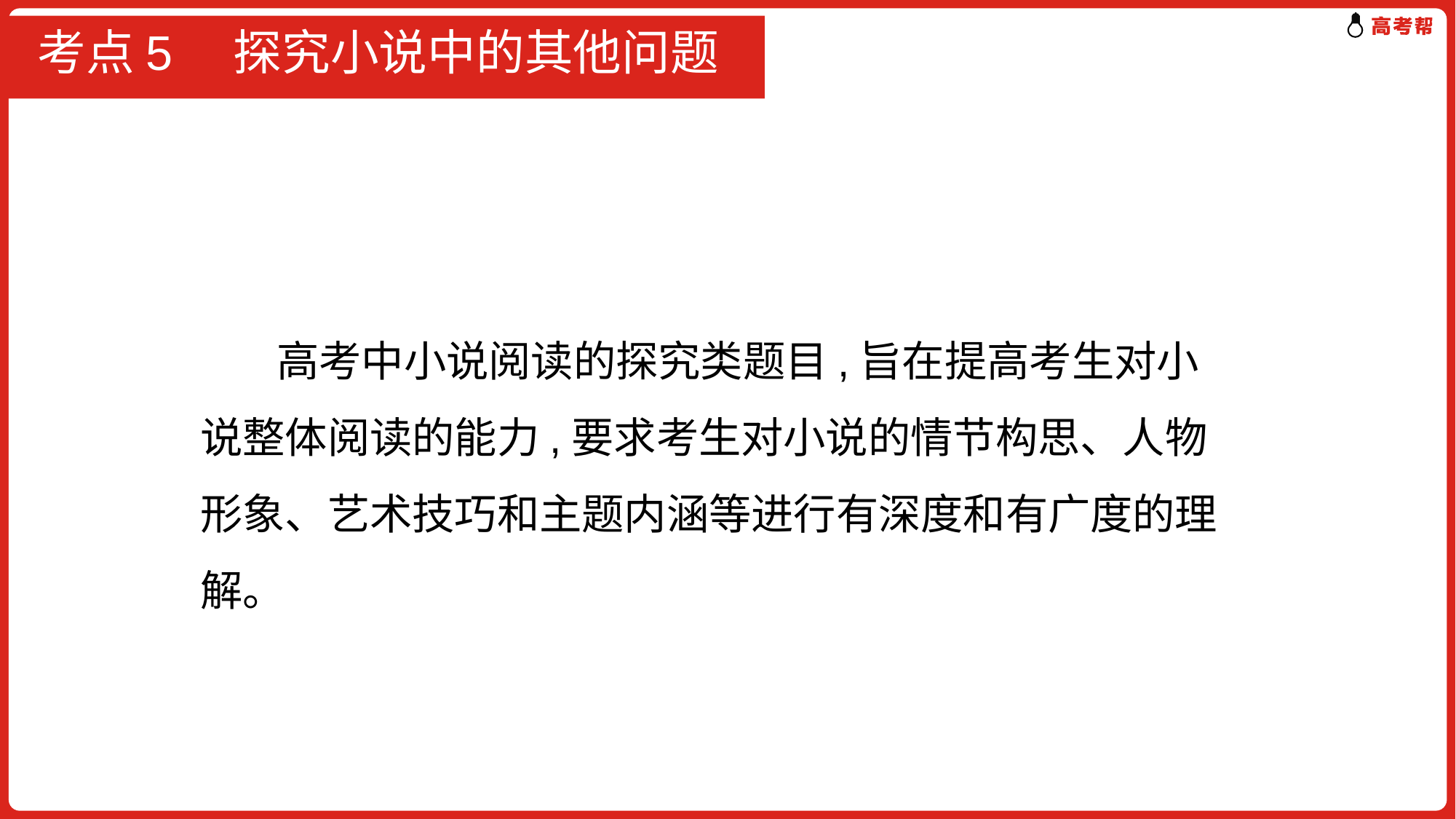

# 考点5　探究小说中的其他问题
       高考中小说阅读的探究类题目,旨在提高考生对小说整体阅读的能力,要求考生对小说的情节构思、人物形象、艺术技巧和主题内涵等进行有深度和有广度的理解。